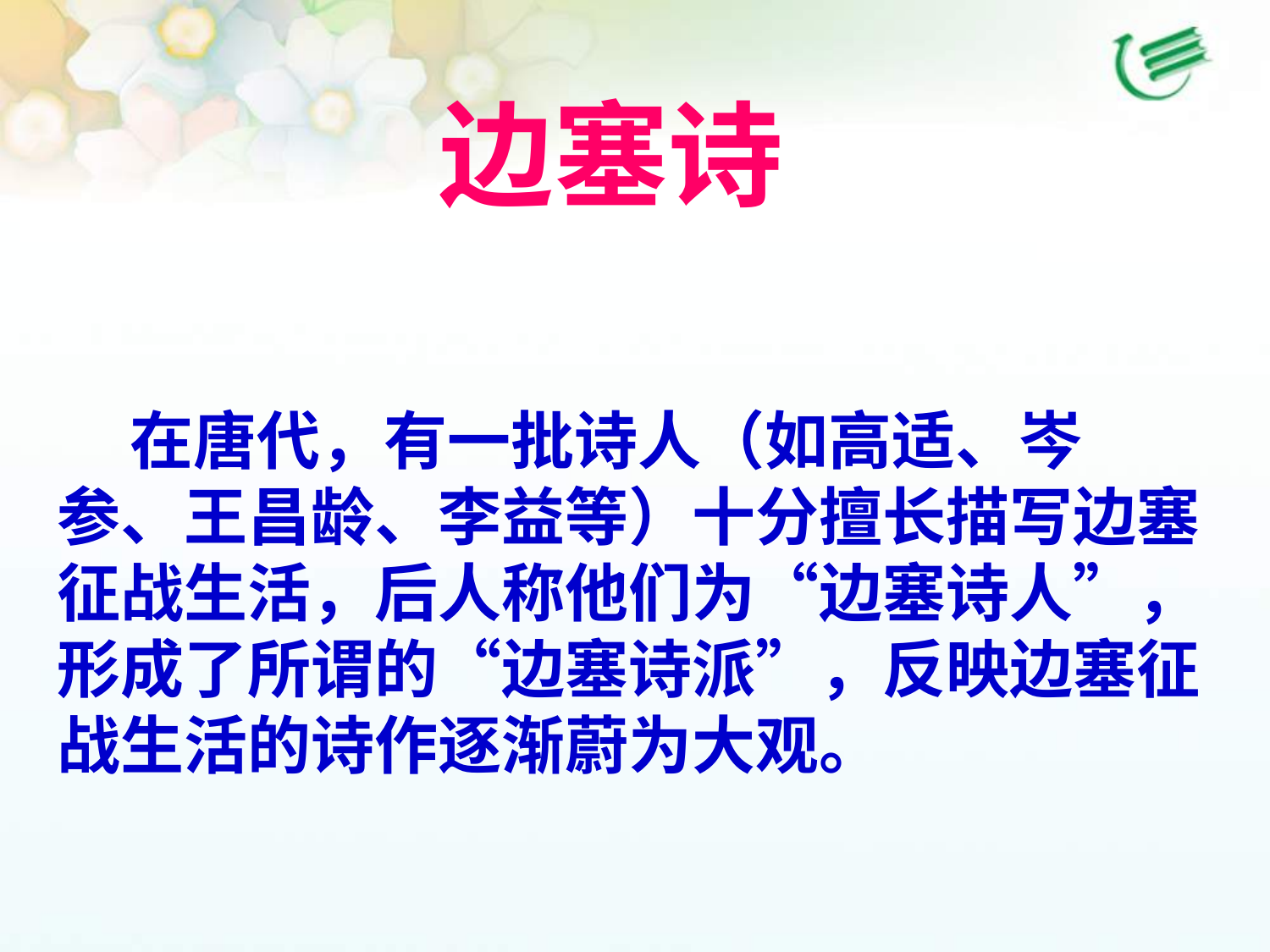

边塞诗
    在唐代，有一批诗人（如高适、岑参、王昌龄、李益等）十分擅长描写边塞征战生活，后人称他们为“边塞诗人”，形成了所谓的“边塞诗派”，反映边塞征战生活的诗作逐渐蔚为大观。